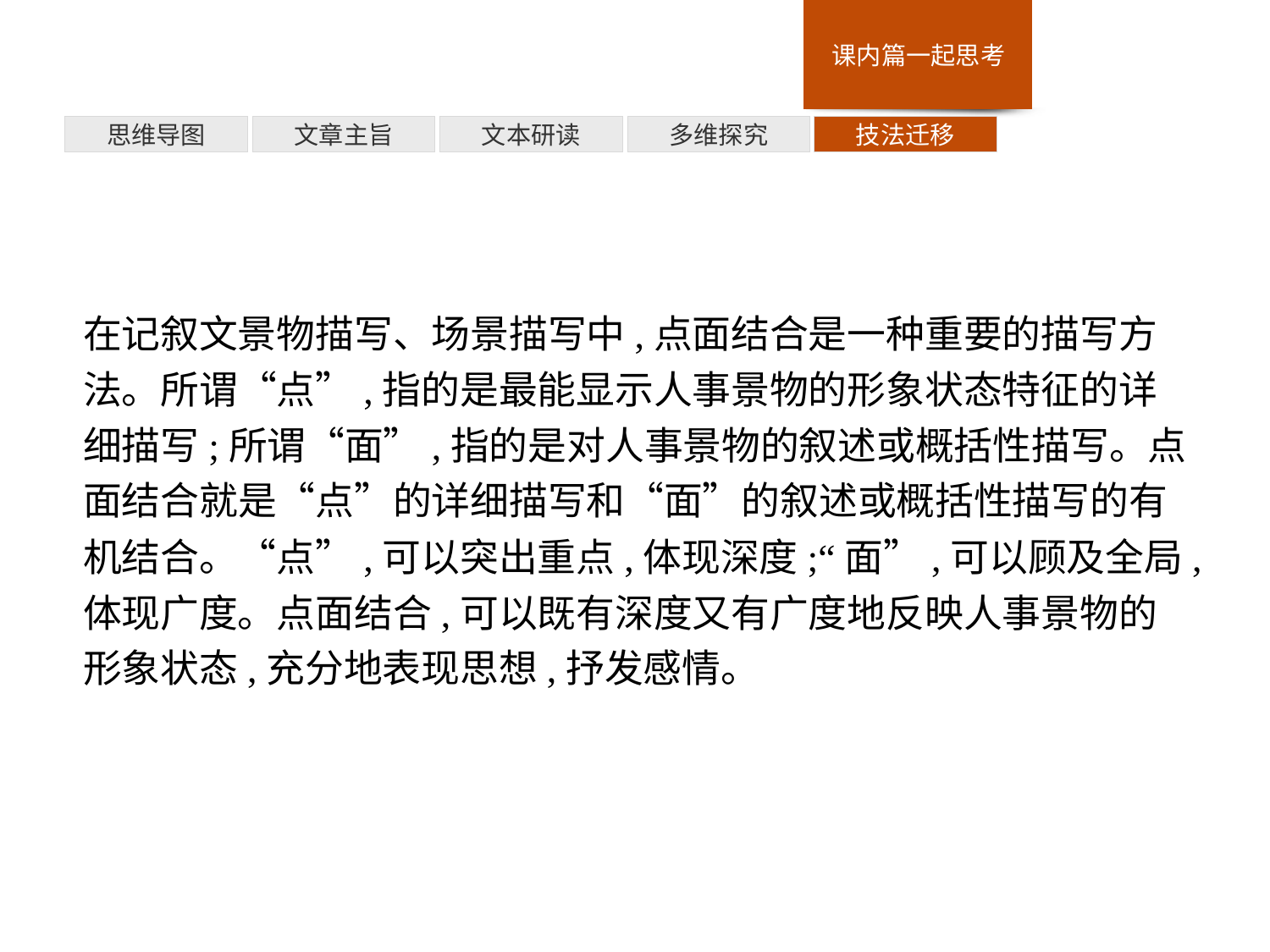

多维探究
思维导图
文章主旨
文本研读
技法迁移
在记叙文景物描写、场景描写中,点面结合是一种重要的描写方法。所谓“点”,指的是最能显示人事景物的形象状态特征的详细描写;所谓“面”,指的是对人事景物的叙述或概括性描写。点面结合就是“点”的详细描写和“面”的叙述或概括性描写的有机结合。“点”,可以突出重点,体现深度;“面”,可以顾及全局,体现广度。点面结合,可以既有深度又有广度地反映人事景物的形象状态,充分地表现思想,抒发感情。